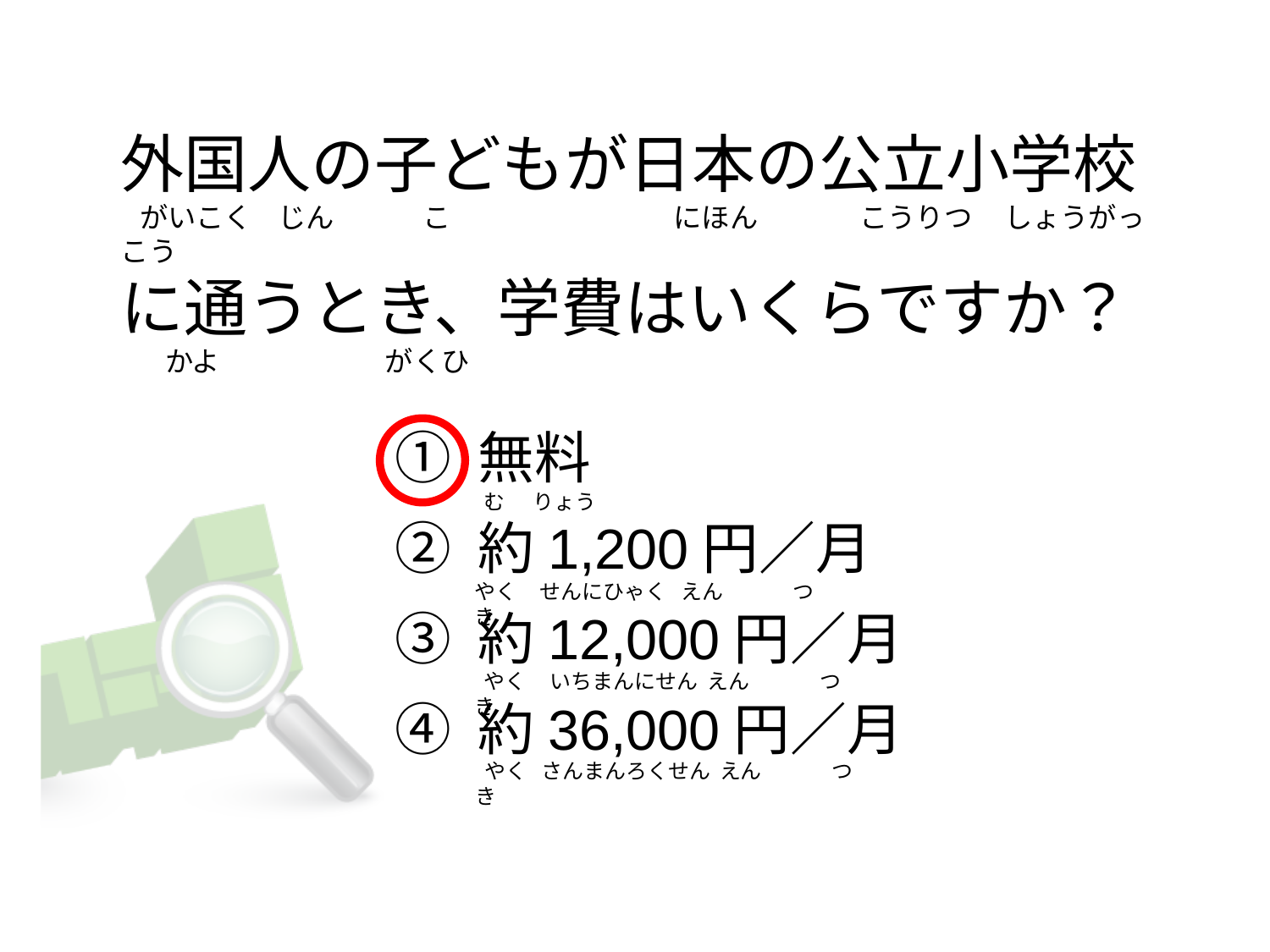

# 外国人の子どもが日本の公立小学校     がいこく    じん              こ                                   にほん                こうりつ     しょうがっこう に通うとき、学費はいくらですか？        かよ                          がくひ
① 無料
② 約1,200円／月
③ 約12,000円／月
④ 約36,000円／月

 む      りょう
やく     せんにひゃく   えん               つき
 やく     いちまんにせん  えん               つき
 やく   さんまんろくせん  えん               つき